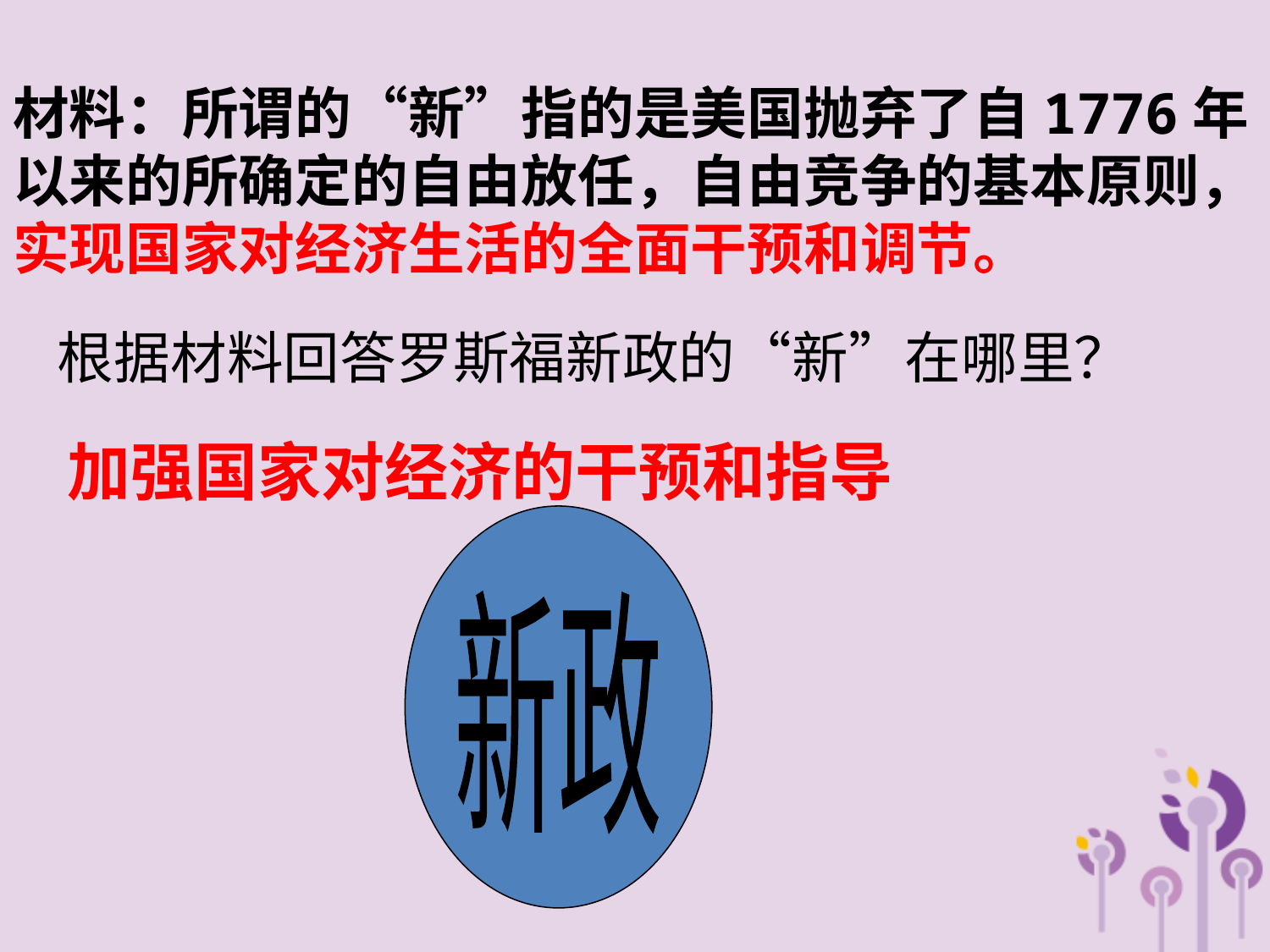

# 材料：所谓的“新”指的是美国抛弃了自1776年以来的所确定的自由放任，自由竞争的基本原则，实现国家对经济生活的全面干预和调节。
根据材料回答罗斯福新政的“新”在哪里？
加强国家对经济的干预和指导

新政